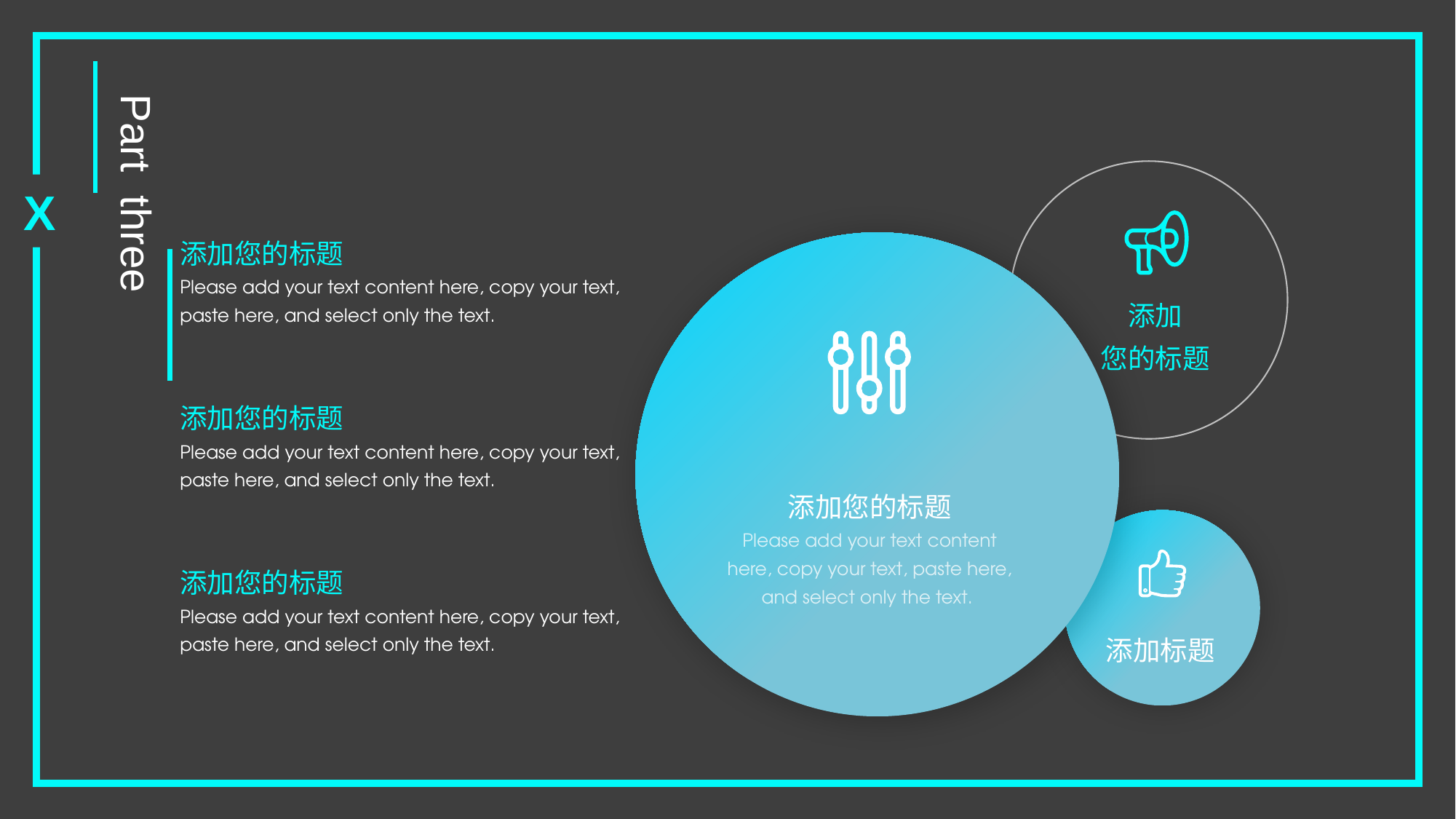

Part  three

添加
您的标题
X
添加您的标题
Please add your text content here, copy your text, paste here, and select only the text.

添加您的标题
Please add your text content here, copy your text, paste here, and select only the text.
添加您的标题
Please add your text content here, copy your text, paste here, and select only the text.

添加标题
添加您的标题
Please add your text content here, copy your text, paste here, and select only the text.